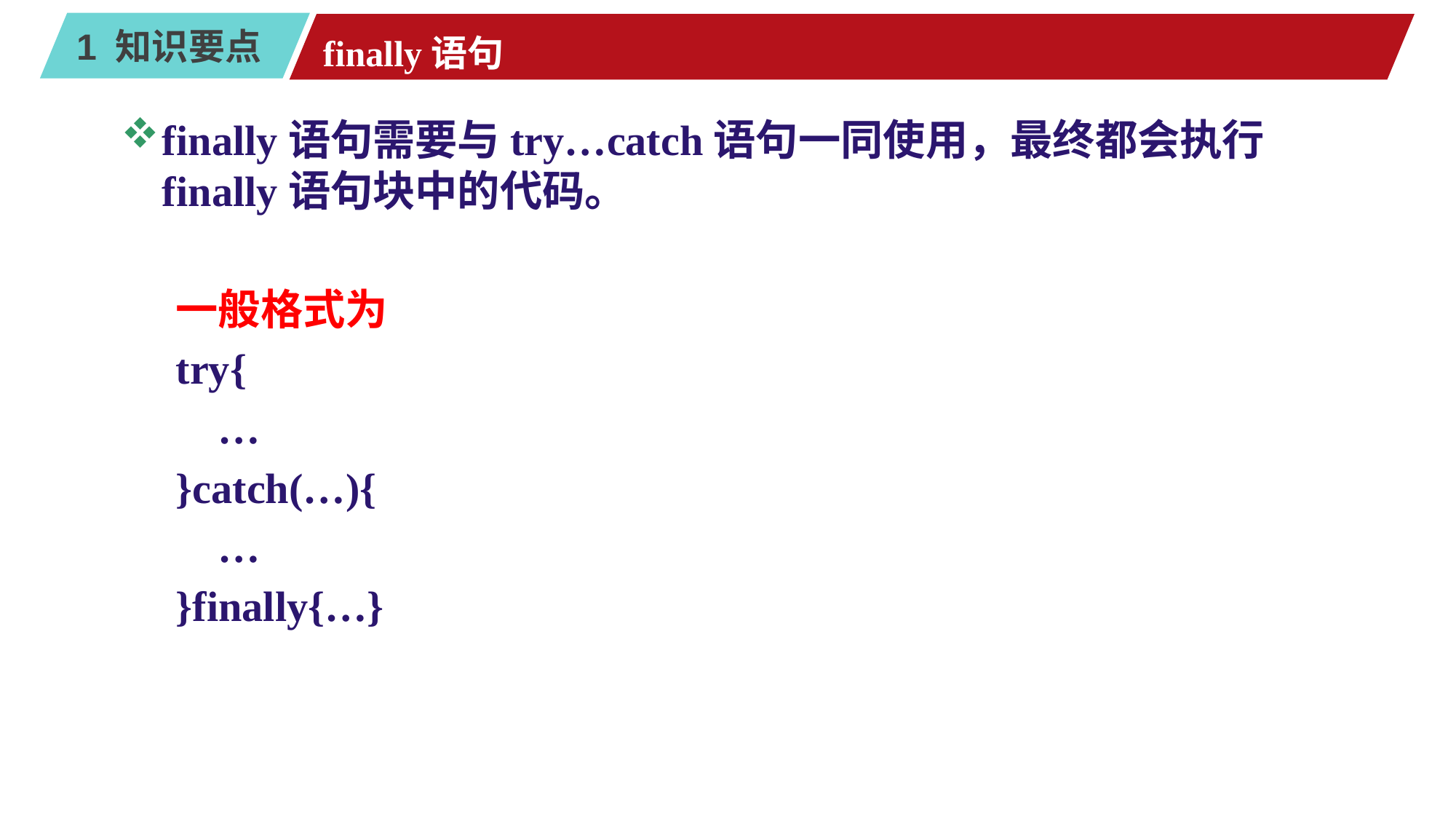

# finally语句
finally语句需要与try…catch语句一同使用，最终都会执行finally语句块中的代码。

一般格式为
try{
    …
}catch(…){
    …
}finally{…}